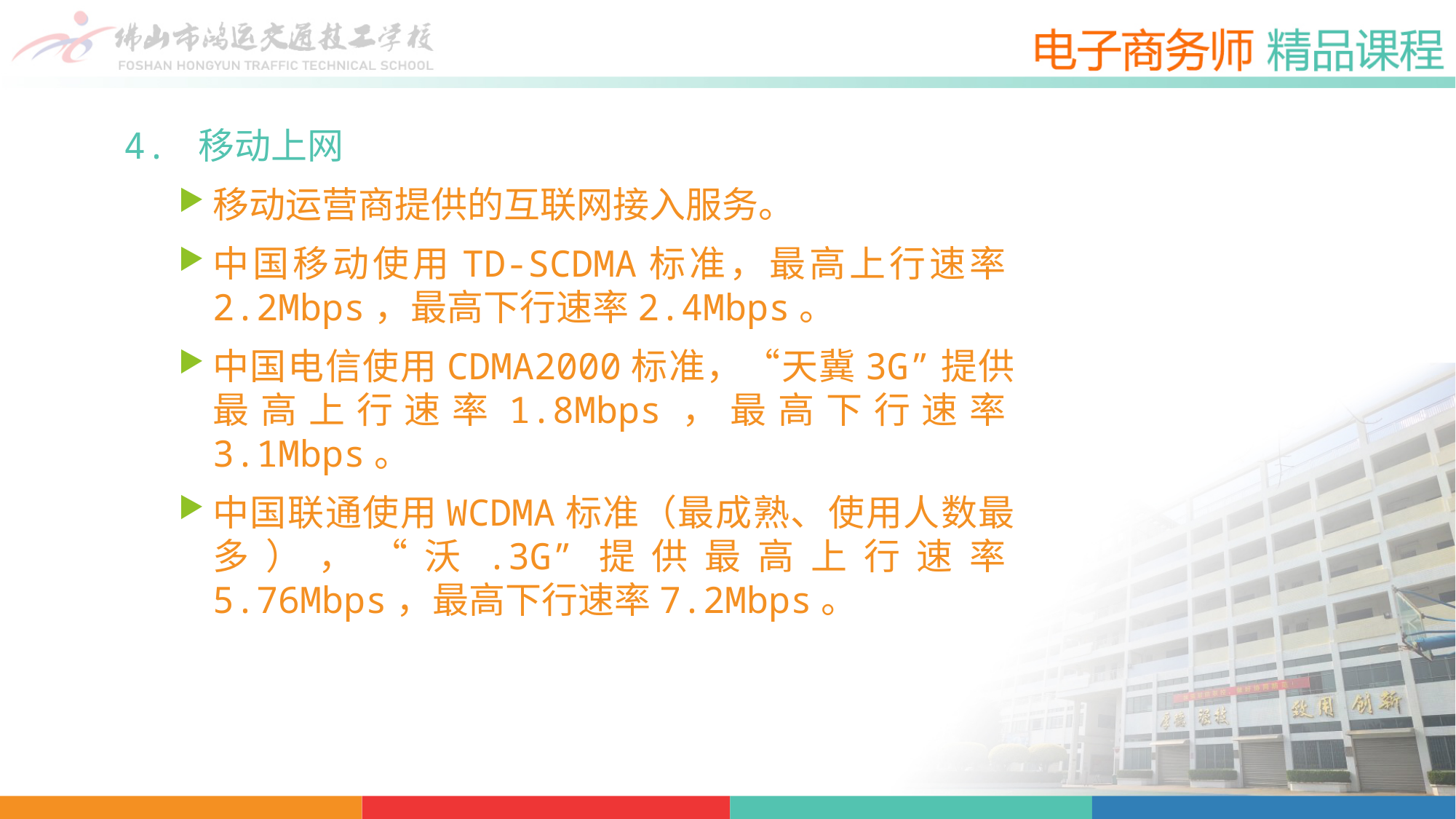

4. 移动上网
移动运营商提供的互联网接入服务。
中国移动使用TD-SCDMA标准，最高上行速率2.2Mbps，最高下行速率2.4Mbps。
中国电信使用CDMA2000标准，“天冀3G”提供最高上行速率1.8Mbps，最高下行速率3.1Mbps。
中国联通使用WCDMA标准（最成熟、使用人数最多），“沃.3G”提供最高上行速率5.76Mbps，最高下行速率7.2Mbps。